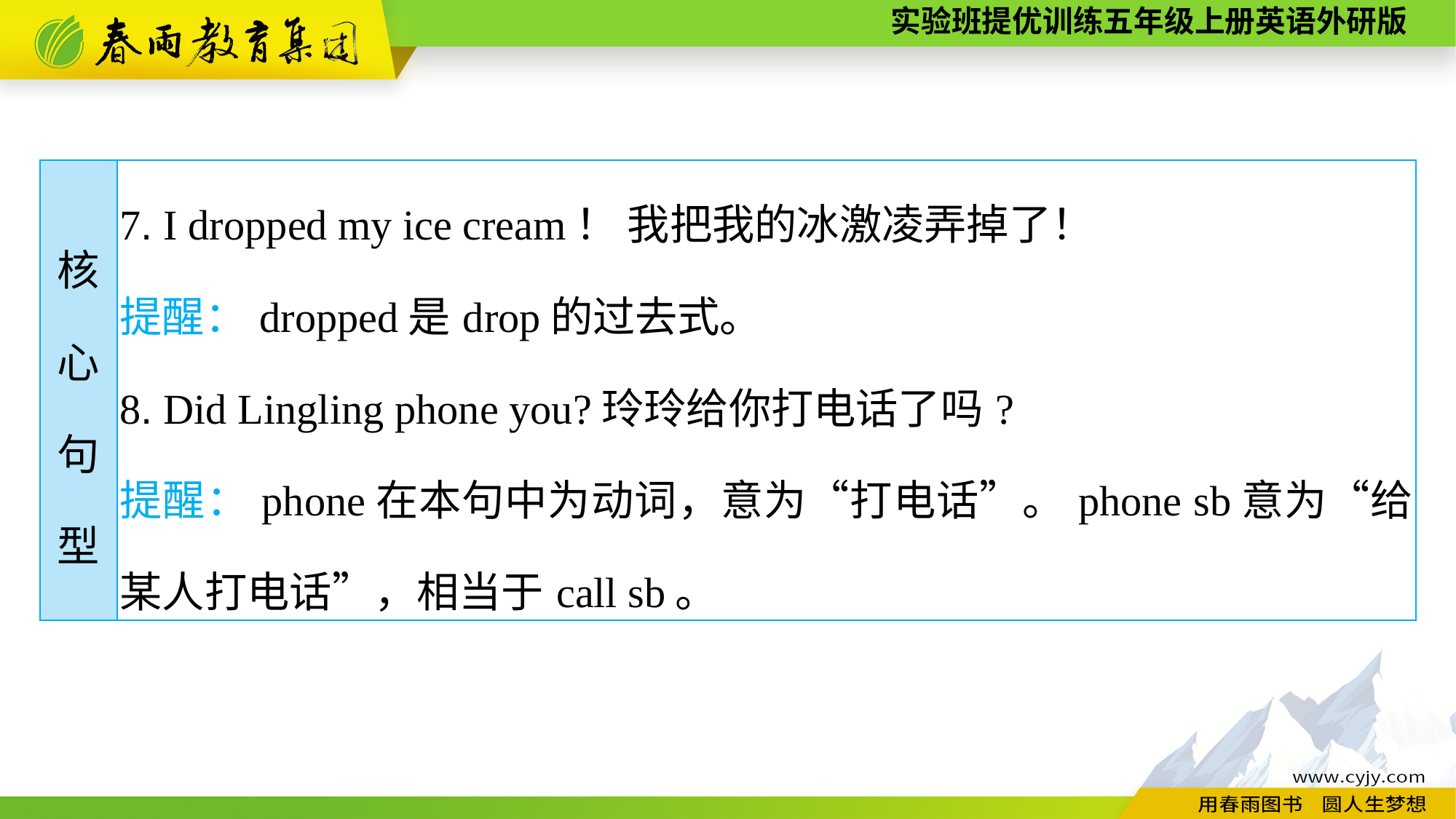

| 核 心 句 型 | 7. I dropped my ice cream！ 我把我的冰激凌弄掉了！ 提醒：dropped是drop的过去式。 8. Did Lingling phone you?玲玲给你打电话了吗? 提醒：phone在本句中为动词，意为“打电话”。phone sb意为“给某人打电话”，相当于call sb。 |
| --- | --- |